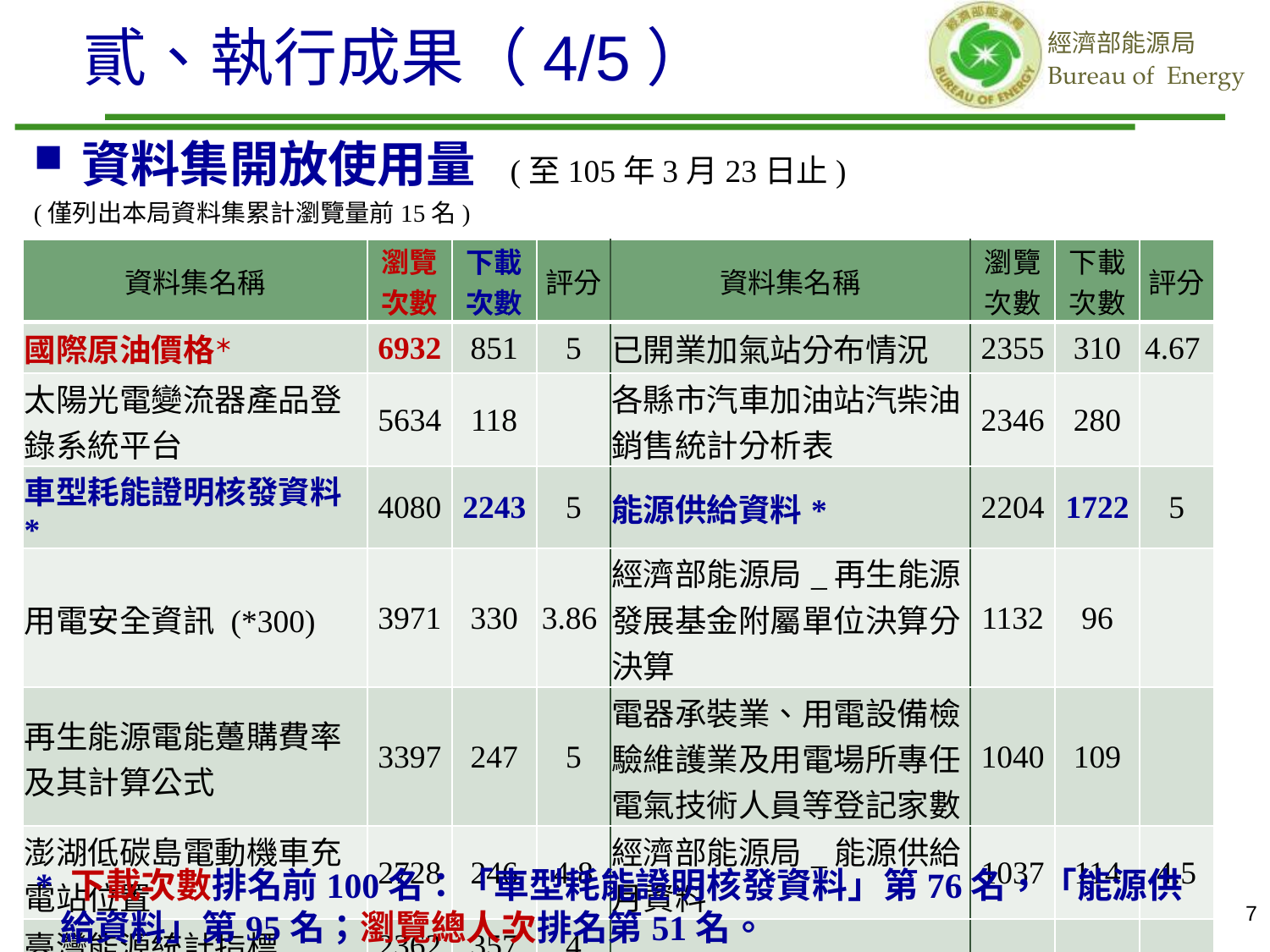

貳、執行成果（4/5）
資料集開放使用量  (至105年3月23日止)
(僅列出本局資料集累計瀏覽量前15名)

| 資料集名稱 | 瀏覽次數 | 下載次數 | 評分 | 資料集名稱 | 瀏覽次數 | 下載次數 | 評分 |
| --- | --- | --- | --- | --- | --- | --- | --- |
| 國際原油價格＊ | 6932 | 851 | 5 | 已開業加氣站分布情況 | 2355 | 310 | 4.67 |
| 太陽光電變流器產品登錄系統平台 | 5634 | 118 |  | 各縣市汽車加油站汽柴油銷售統計分析表 | 2346 | 280 |  |
| 車型耗能證明核發資料\* | 4080 | 2243 | 5 | 能源供給資料\* | 2204 | 1722 | 5 |
| 用電安全資訊 (\*300) | 3971 | 330 | 3.86 | 經濟部能源局\_再生能源發展基金附屬單位決算分決算 | 1132 | 96 |  |
| 再生能源電能躉購費率及其計算公式 | 3397 | 247 | 5 | 電器承裝業、用電設備檢驗維護業及用電場所專任電氣技術人員等登記家數 | 1040 | 109 |  |
| 澎湖低碳島電動機車充電站位置 | 2728 | 246 | 4.8 | 經濟部能源局\_能源供給月資料 | 1037 | 114 | 4.5 |
| 臺灣能源統計指標 | 2362 | 357 | 4 |  |  |  |  |
* 下載次數排名前100名：「車型耗能證明核發資料」第76名，「能源供給資料」第95名；瀏覽總人次排名第51名。
7